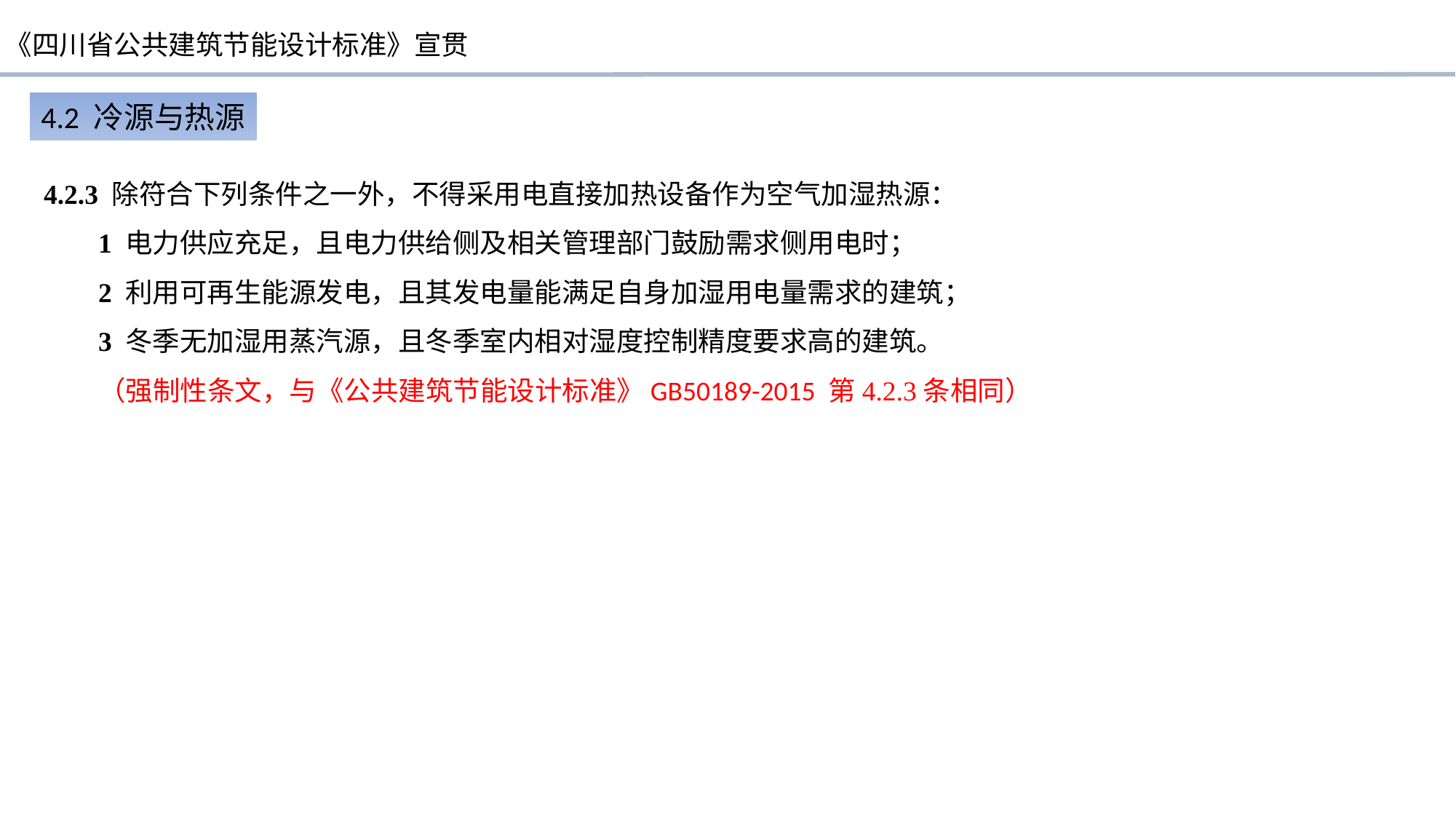

4.2 冷源与热源
4.2.3 除符合下列条件之一外，不得采用电直接加热设备作为空气加湿热源：
1 电力供应充足，且电力供给侧及相关管理部门鼓励需求侧用电时；
2 利用可再生能源发电，且其发电量能满足自身加湿用电量需求的建筑；
3 冬季无加湿用蒸汽源，且冬季室内相对湿度控制精度要求高的建筑。
（强制性条文，与《公共建筑节能设计标准》GB50189-2015 第4.2.3条相同）